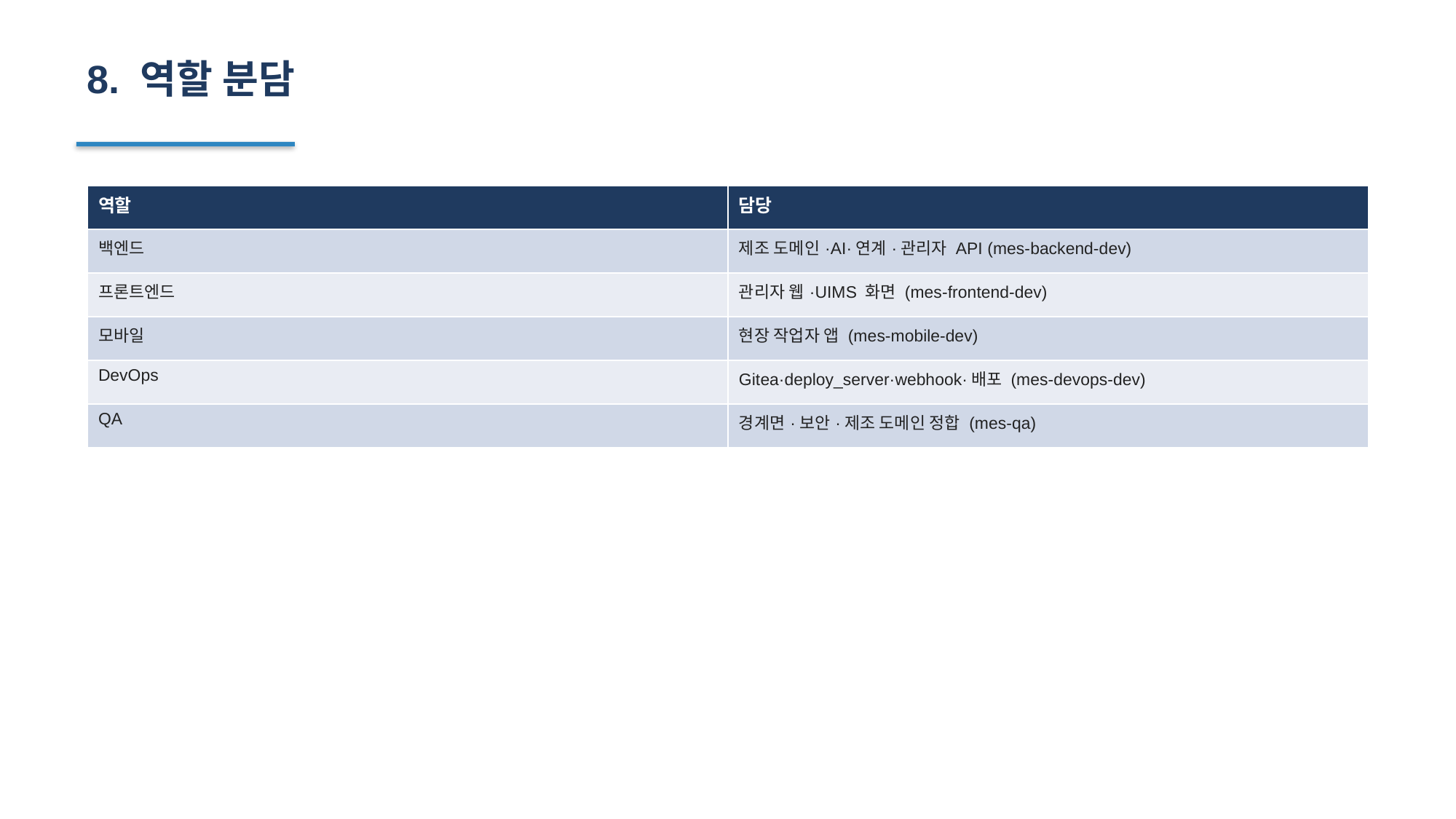

8. 역할 분담

| 역할 | 담당 |
| --- | --- |
| 백엔드 | 제조 도메인·AI·연계·관리자 API (mes-backend-dev) |
| 프론트엔드 | 관리자 웹·UIMS 화면 (mes-frontend-dev) |
| 모바일 | 현장 작업자 앱 (mes-mobile-dev) |
| DevOps | Gitea·deploy\_server·webhook·배포 (mes-devops-dev) |
| QA | 경계면·보안·제조 도메인 정합 (mes-qa) |